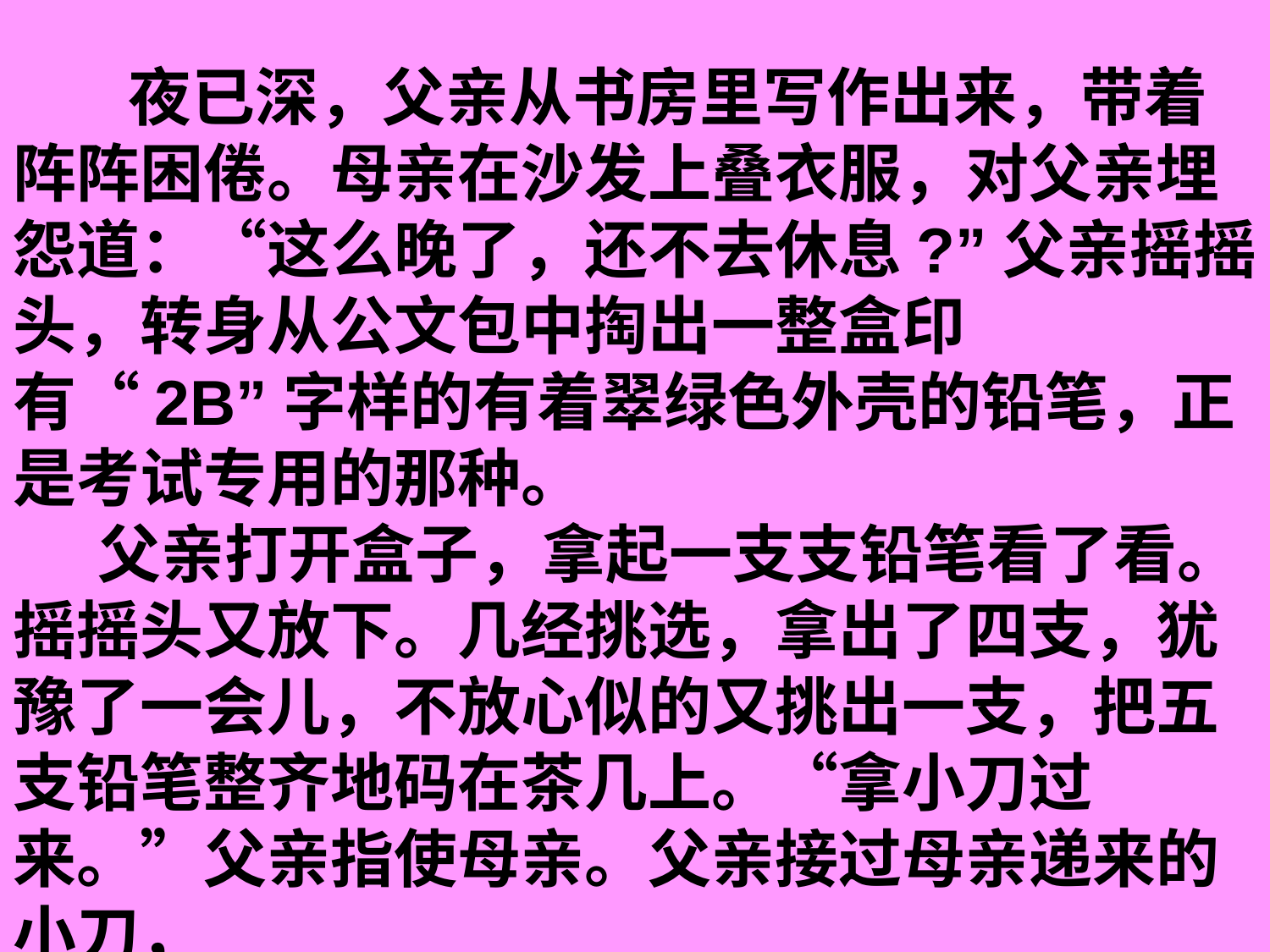

# 夜已深，父亲从书房里写作出来，带着阵阵困倦。母亲在沙发上叠衣服，对父亲埋怨道：“这么晚了，还不去休息?”父亲摇摇头，转身从公文包中掏出一整盒印有“2B”字样的有着翠绿色外壳的铅笔，正是考试专用的那种。 父亲打开盒子，拿起一支支铅笔看了看。摇摇头又放下。几经挑选，拿出了四支，犹豫了一会儿，不放心似的又挑出一支，把五支铅笔整齐地码在茶几上。“拿小刀过来。”父亲指使母亲。父亲接过母亲递来的小刀，